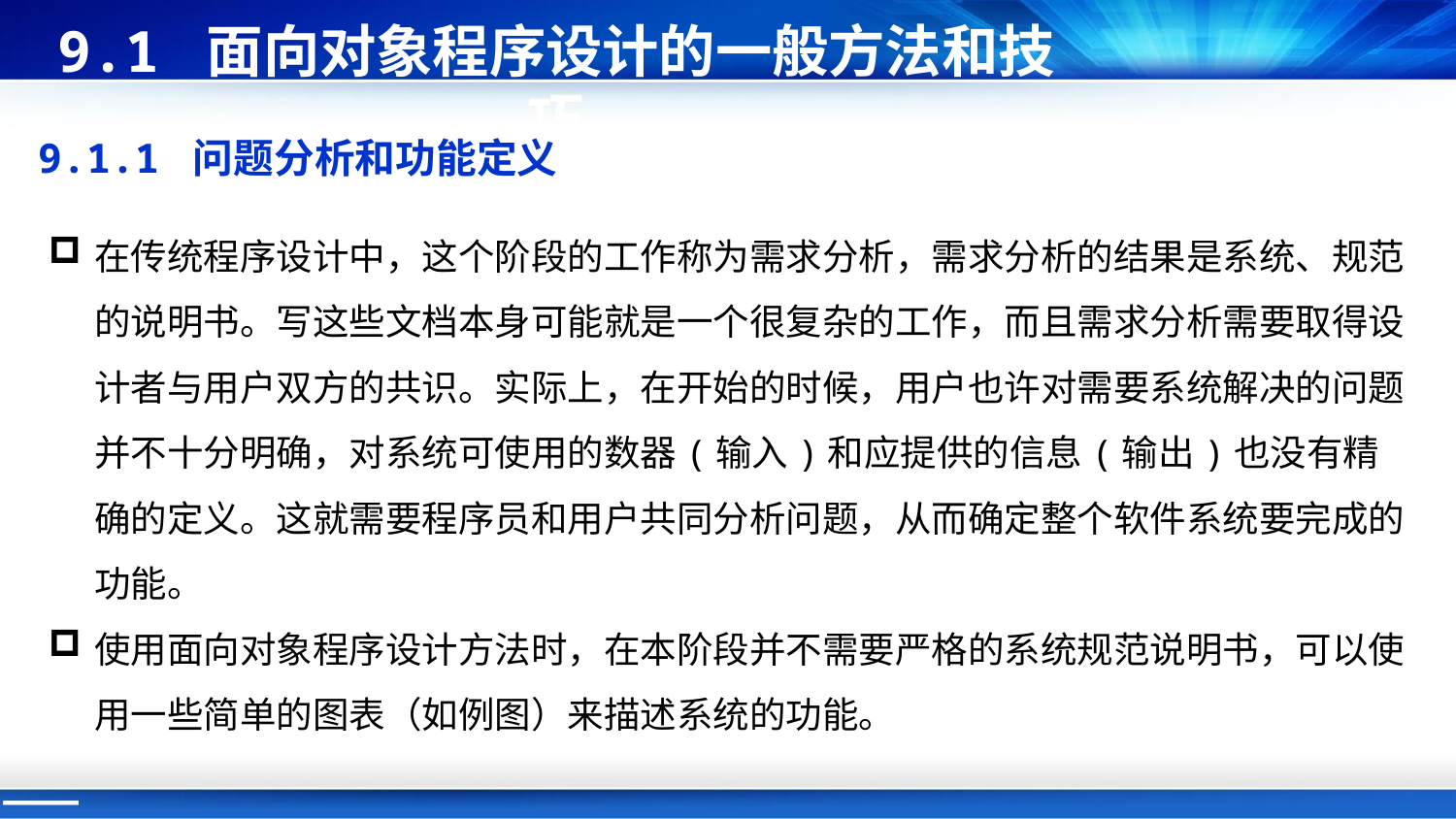

9.1 面向对象程序设计的一般方法和技巧
9.1.1 问题分析和功能定义
在传统程序设计中，这个阶段的工作称为需求分析，需求分析的结果是系统、规范的说明书。写这些文档本身可能就是一个很复杂的工作，而且需求分析需要取得设计者与用户双方的共识。实际上，在开始的时候，用户也许对需要系统解决的问题并不十分明确，对系统可使用的数器(输入)和应提供的信息(输出)也没有精确的定义。这就需要程序员和用户共同分析问题，从而确定整个软件系统要完成的功能。
使用面向对象程序设计方法时，在本阶段并不需要严格的系统规范说明书，可以使用一些简单的图表（如例图）来描述系统的功能。